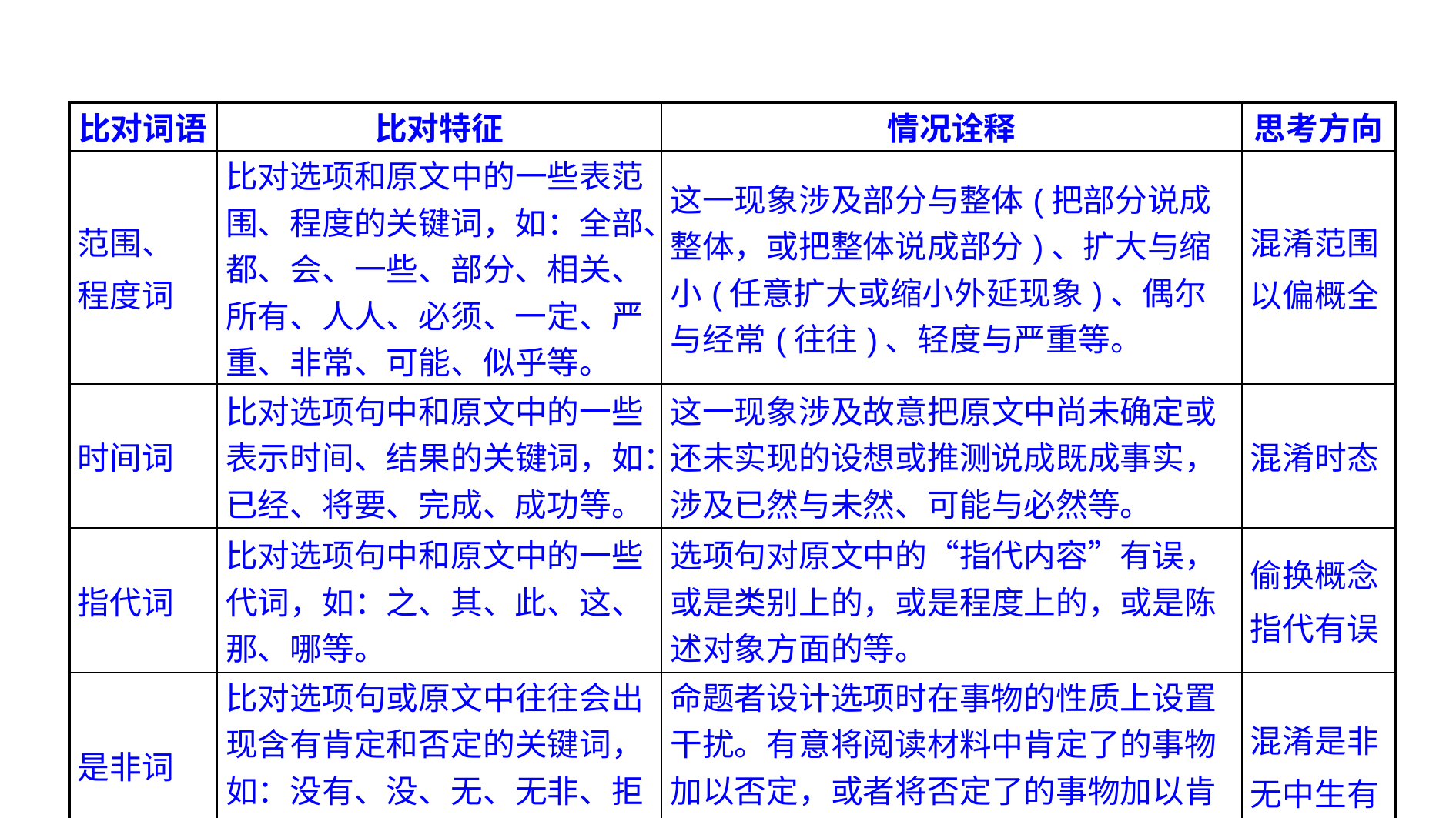

| 比对词语 | 比对特征 | 情况诠释 | 思考方向 |
| --- | --- | --- | --- |
| 范围、 程度词 | 比对选项和原文中的一些表范围、程度的关键词，如：全部、都、会、一些、部分、相关、所有、人人、必须、一定、严重、非常、可能、似乎等。 | 这一现象涉及部分与整体(把部分说成整体，或把整体说成部分)、扩大与缩小(任意扩大或缩小外延现象)、偶尔与经常(往往)、轻度与严重等。 | 混淆范围 以偏概全 |
| 时间词 | 比对选项句中和原文中的一些表示时间、结果的关键词，如：已经、将要、完成、成功等。 | 这一现象涉及故意把原文中尚未确定或还未实现的设想或推测说成既成事实，涉及已然与未然、可能与必然等。 | 混淆时态 |
| 指代词 | 比对选项句中和原文中的一些代词，如：之、其、此、这、那、哪等。 | 选项句对原文中的“指代内容”有误，或是类别上的，或是程度上的，或是陈述对象方面的等。 | 偷换概念 指代有误 |
| 是非词 | 比对选项句或原文中往往会出现含有肯定和否定的关键词，如：没有、没、无、无非、拒绝、妨碍等。 | 命题者设计选项时在事物的性质上设置干扰。有意将阅读材料中肯定了的事物加以否定，或者将否定了的事物加以肯定，即肯定和否定颠倒。 | 混淆是非 无中生有 |